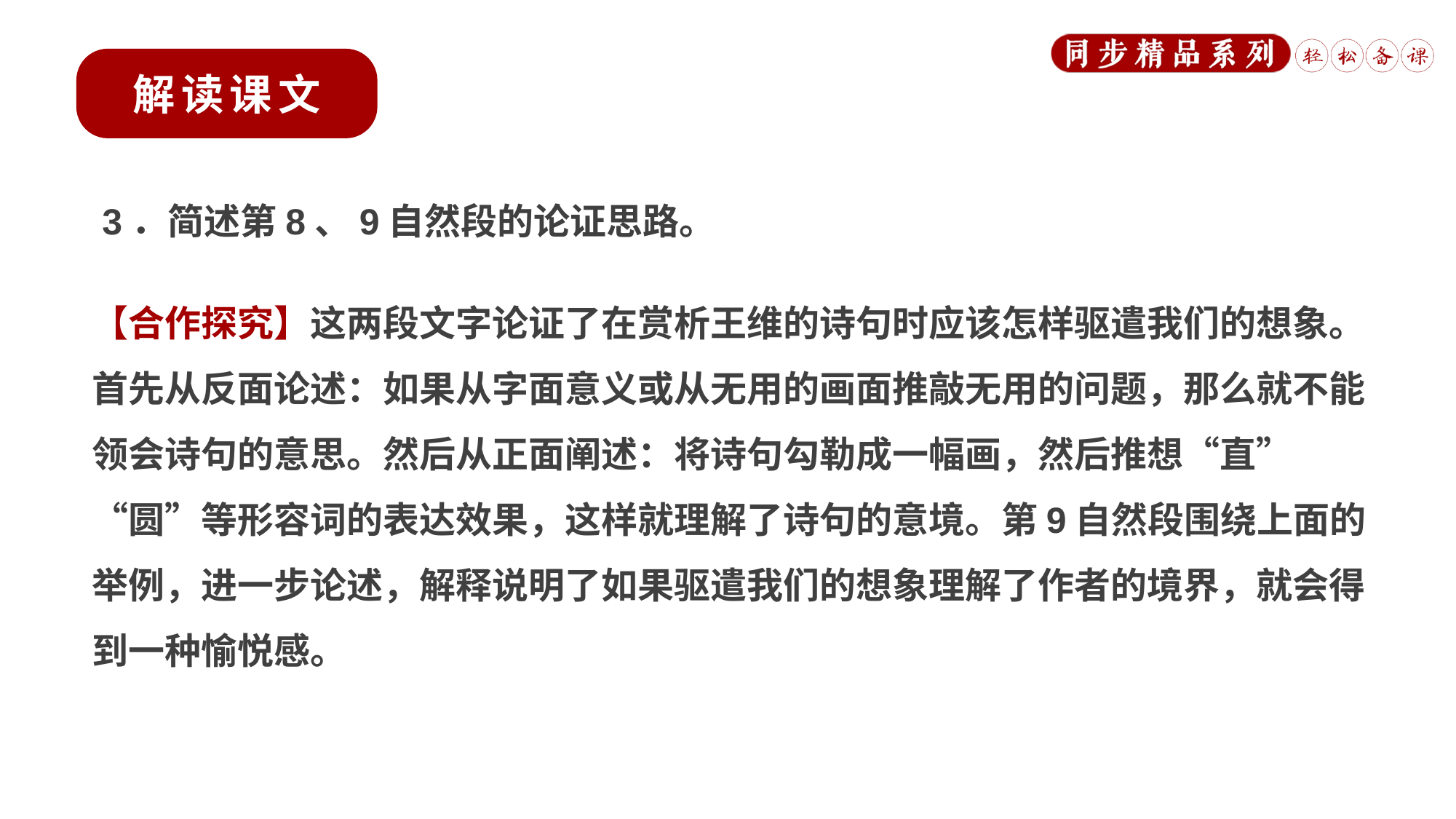

3．简述第8、9自然段的论证思路。
【合作探究】这两段文字论证了在赏析王维的诗句时应该怎样驱遣我们的想象。首先从反面论述：如果从字面意义或从无用的画面推敲无用的问题，那么就不能领会诗句的意思。然后从正面阐述：将诗句勾勒成一幅画，然后推想“直”“圆”等形容词的表达效果，这样就理解了诗句的意境。第9自然段围绕上面的举例，进一步论述，解释说明了如果驱遣我们的想象理解了作者的境界，就会得到一种愉悦感。